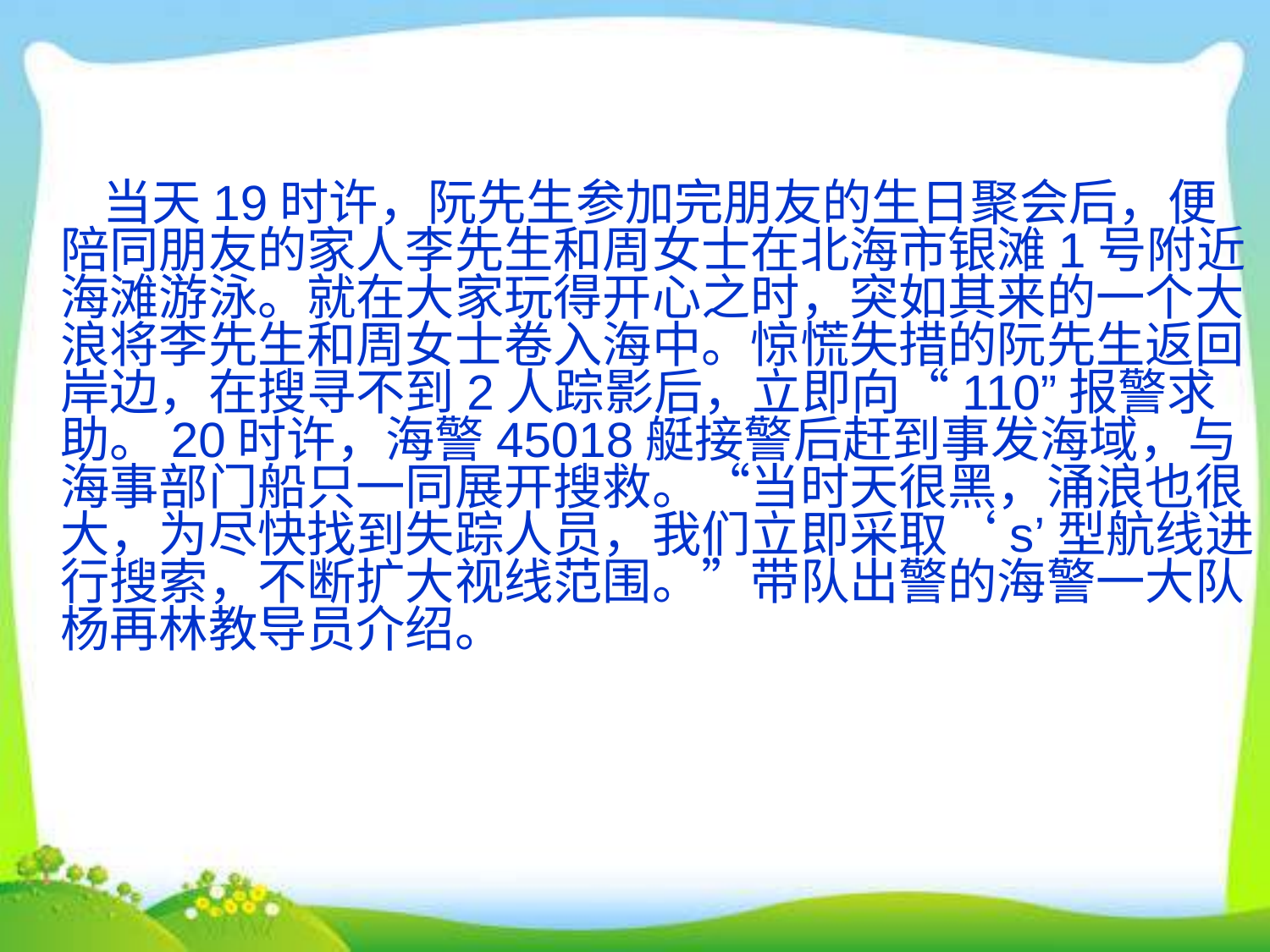

当天19时许，阮先生参加完朋友的生日聚会后，便陪同朋友的家人李先生和周女士在北海市银滩1号附近海滩游泳。就在大家玩得开心之时，突如其来的一个大浪将李先生和周女士卷入海中。惊慌失措的阮先生返回岸边，在搜寻不到2人踪影后，立即向“110”报警求助。20时许，海警45018艇接警后赶到事发海域，与海事部门船只一同展开搜救。“当时天很黑，涌浪也很大，为尽快找到失踪人员，我们立即采取‘s’型航线进行搜索，不断扩大视线范围。”带队出警的海警一大队杨再林教导员介绍。